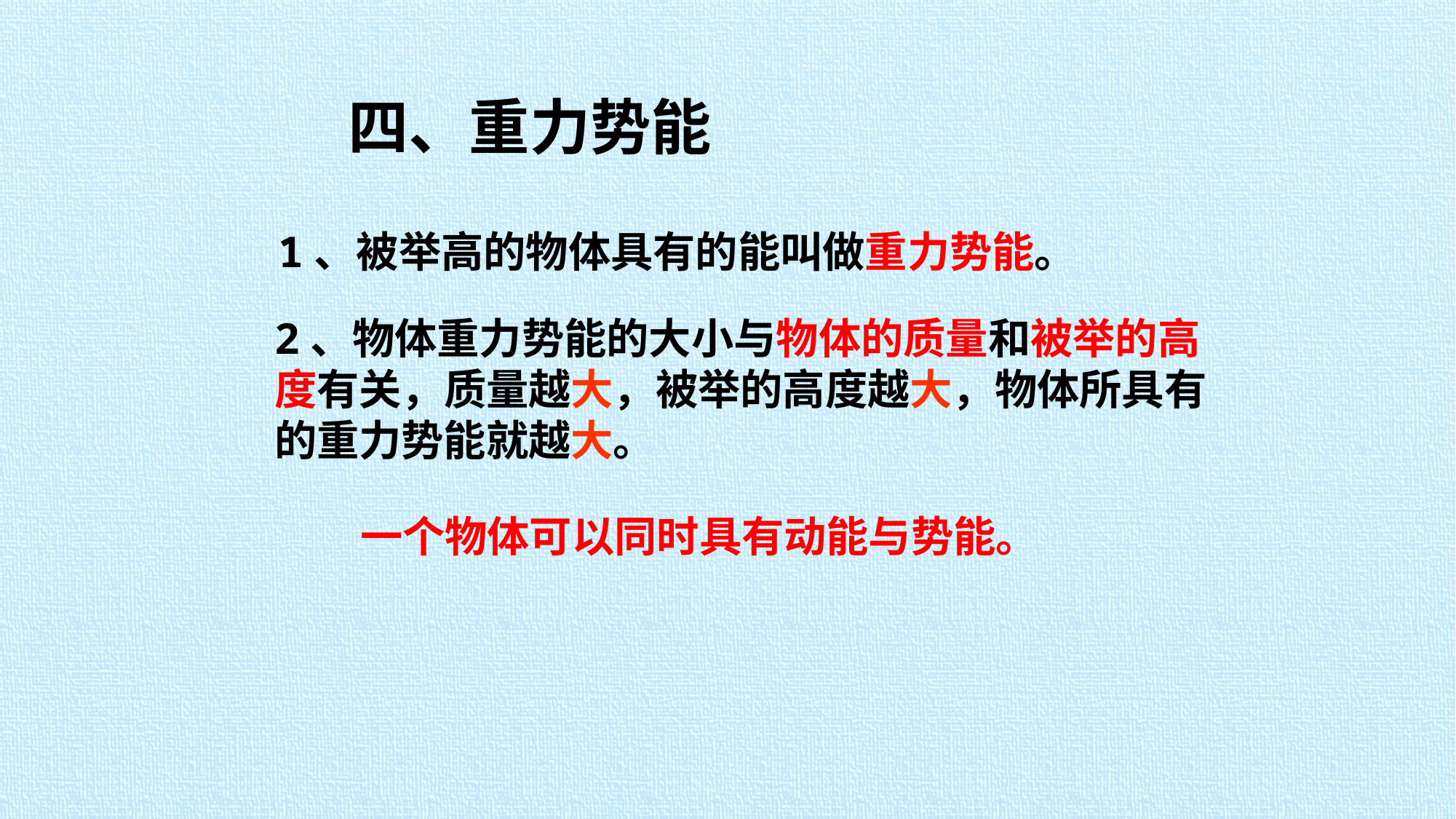

四、重力势能
　　1、被举高的物体具有的能叫做重力势能。
2、物体重力势能的大小与物体的质量和被举的高度有关，质量越大，被举的高度越大，物体所具有的重力势能就越大。
一个物体可以同时具有动能与势能。